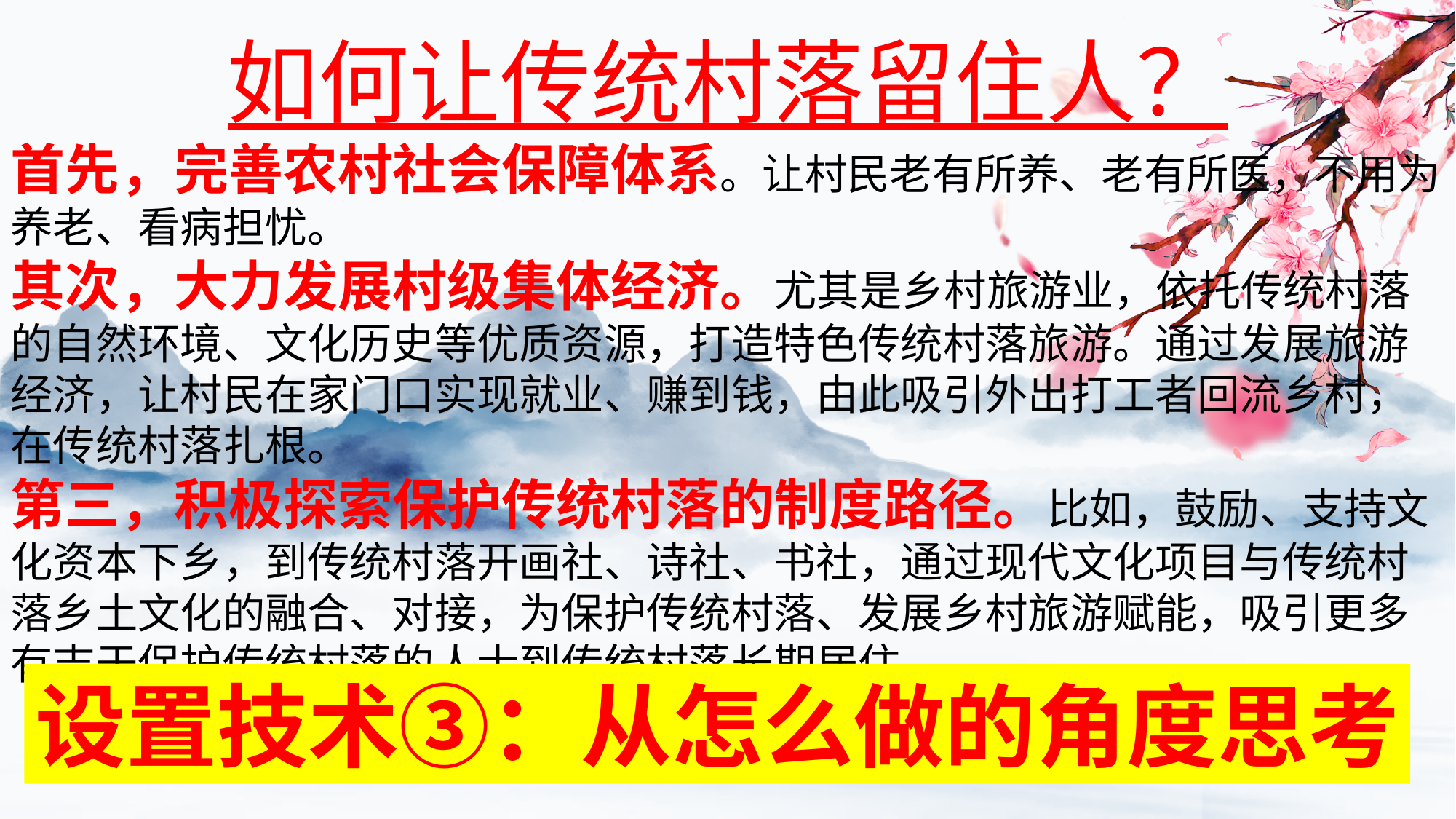

如何让传统村落留住人？
首先，完善农村社会保障体系。让村民老有所养、老有所医，不用为养老、看病担忧。
其次，大力发展村级集体经济。尤其是乡村旅游业，依托传统村落的自然环境、文化历史等优质资源，打造特色传统村落旅游。通过发展旅游经济，让村民在家门口实现就业、赚到钱，由此吸引外出打工者回流乡村，在传统村落扎根。
第三，积极探索保护传统村落的制度路径。比如，鼓励、支持文化资本下乡，到传统村落开画社、诗社、书社，通过现代文化项目与传统村落乡土文化的融合、对接，为保护传统村落、发展乡村旅游赋能，吸引更多有志于保护传统村落的人士到传统村落长期居住。
设置技术③：从怎么做的角度思考